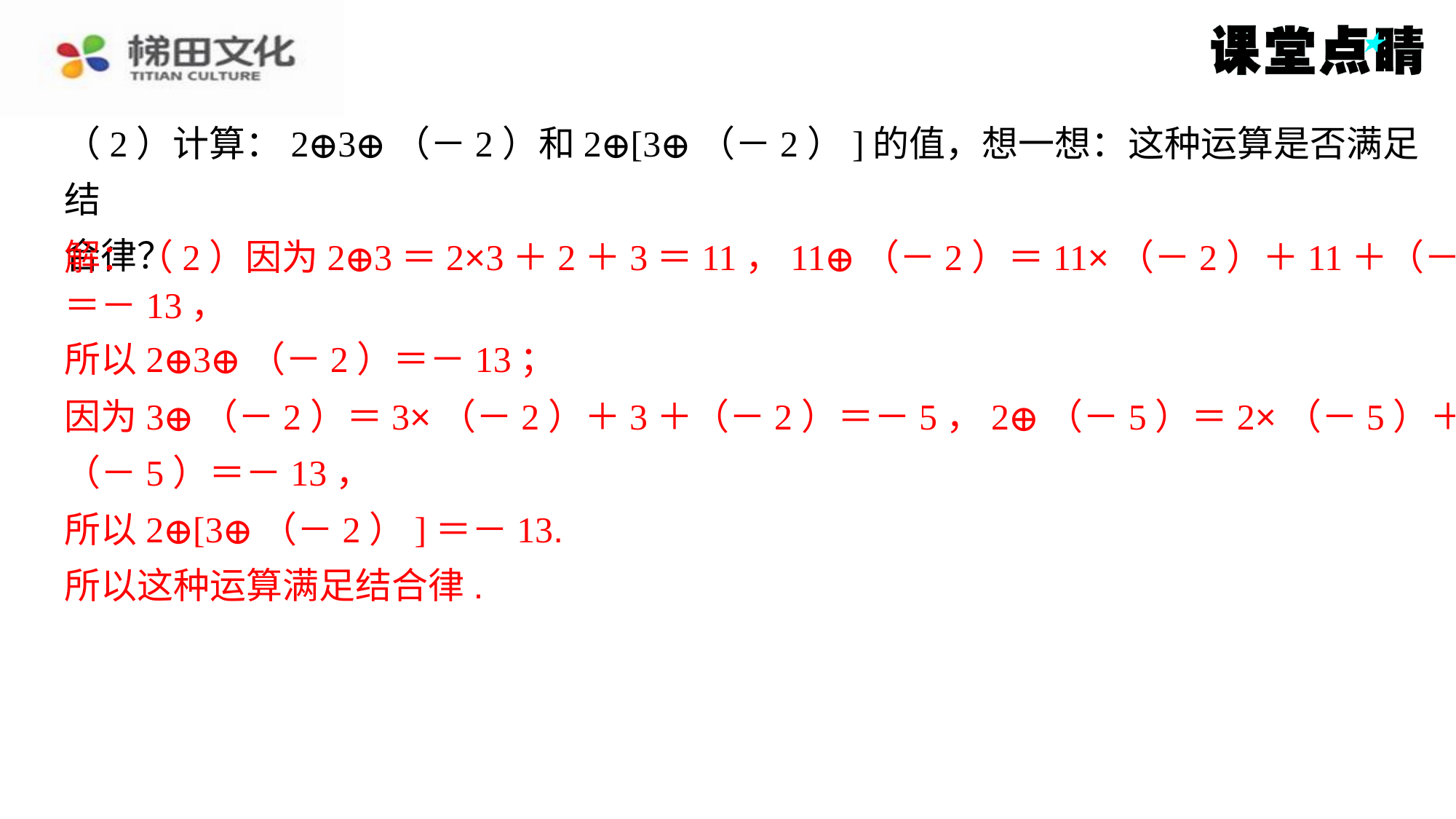

（2）计算：2⊕3⊕（－2）和2⊕[3⊕（－2）]的值，想一想：这种运算是否满足结
合律？
解：（2）因为2⊕3＝2×3＋2＋3＝11，11⊕（－2）＝11×（－2）＋11＋（－2）
＝－13，
所以2⊕3⊕（－2）＝－13；
因为3⊕（－2）＝3×（－2）＋3＋（－2）＝－5，2⊕（－5）＝2×（－5）＋2＋
（－5）＝－13，
所以2⊕[3⊕（－2）]＝－13.
所以这种运算满足结合律.
解：（2）因为2⊕3＝2×3＋2＋3＝11，11⊕（－2）＝11×（－2）＋11＋（－2）
＝－13，
所以2⊕3⊕（－2）＝－13；
因为3⊕（－2）＝3×（－2）＋3＋（－2）＝－5，2⊕（－5）＝2×（－5）＋2＋
（－5）＝－13，
所以2⊕[3⊕（－2）]＝－13.
所以这种运算满足结合律.